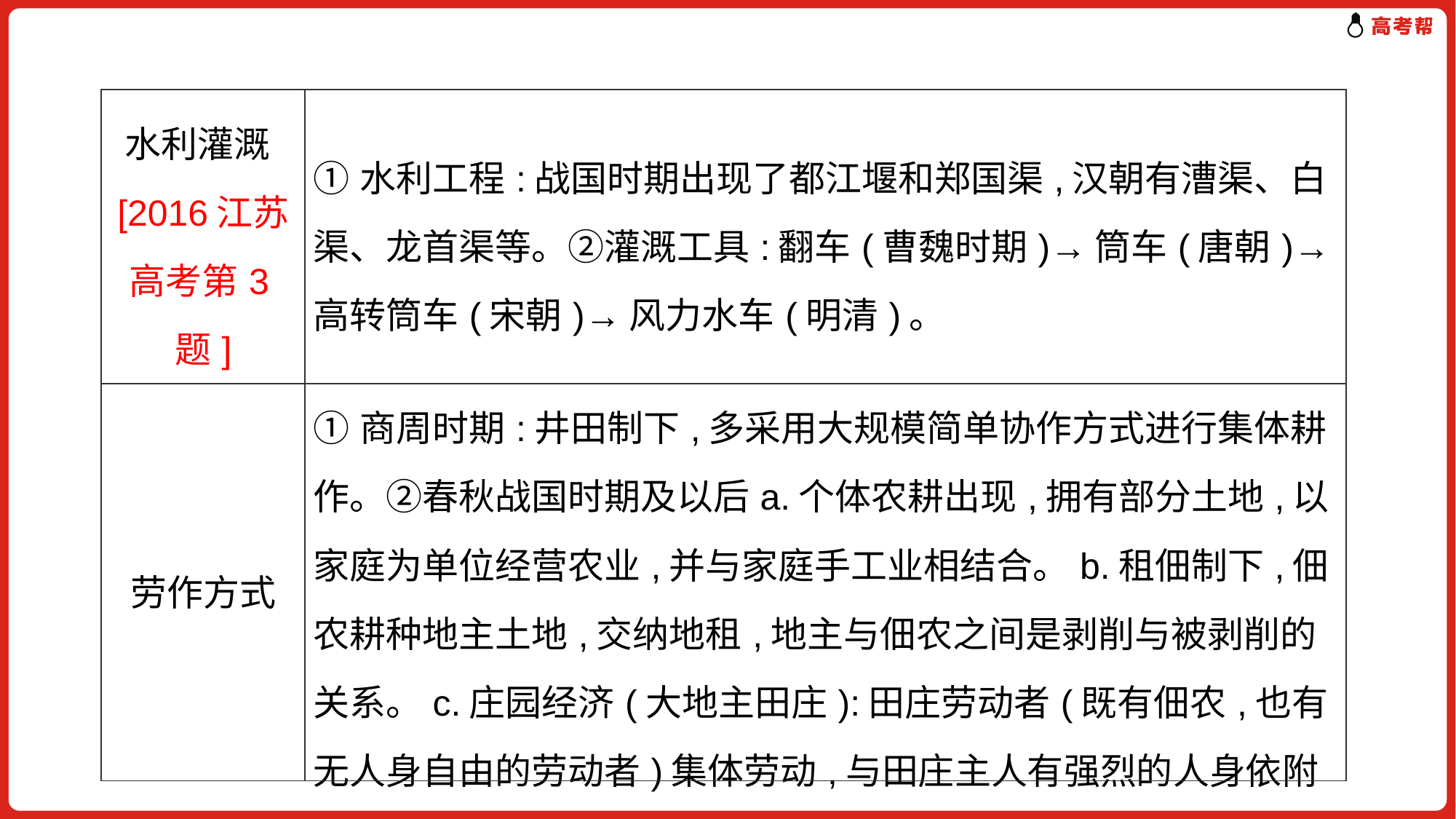

| 水利灌溉[2016江苏高考第3题] | ①水利工程:战国时期出现了都江堰和郑国渠,汉朝有漕渠、白渠、龙首渠等。②灌溉工具:翻车(曹魏时期)→筒车(唐朝)→高转筒车(宋朝)→风力水车(明清)。 |
| --- | --- |
| 劳作方式 | ①商周时期:井田制下,多采用大规模简单协作方式进行集体耕作。②春秋战国时期及以后a.个体农耕出现,拥有部分土地,以家庭为单位经营农业,并与家庭手工业相结合。b.租佃制下,佃农耕种地主土地,交纳地租,地主与佃农之间是剥削与被剥削的关系。c.庄园经济(大地主田庄):田庄劳动者(既有佃农,也有无人身自由的劳动者)集体劳动,与田庄主人有强烈的人身依附关系。[2016全国卷Ⅰ第25题] |